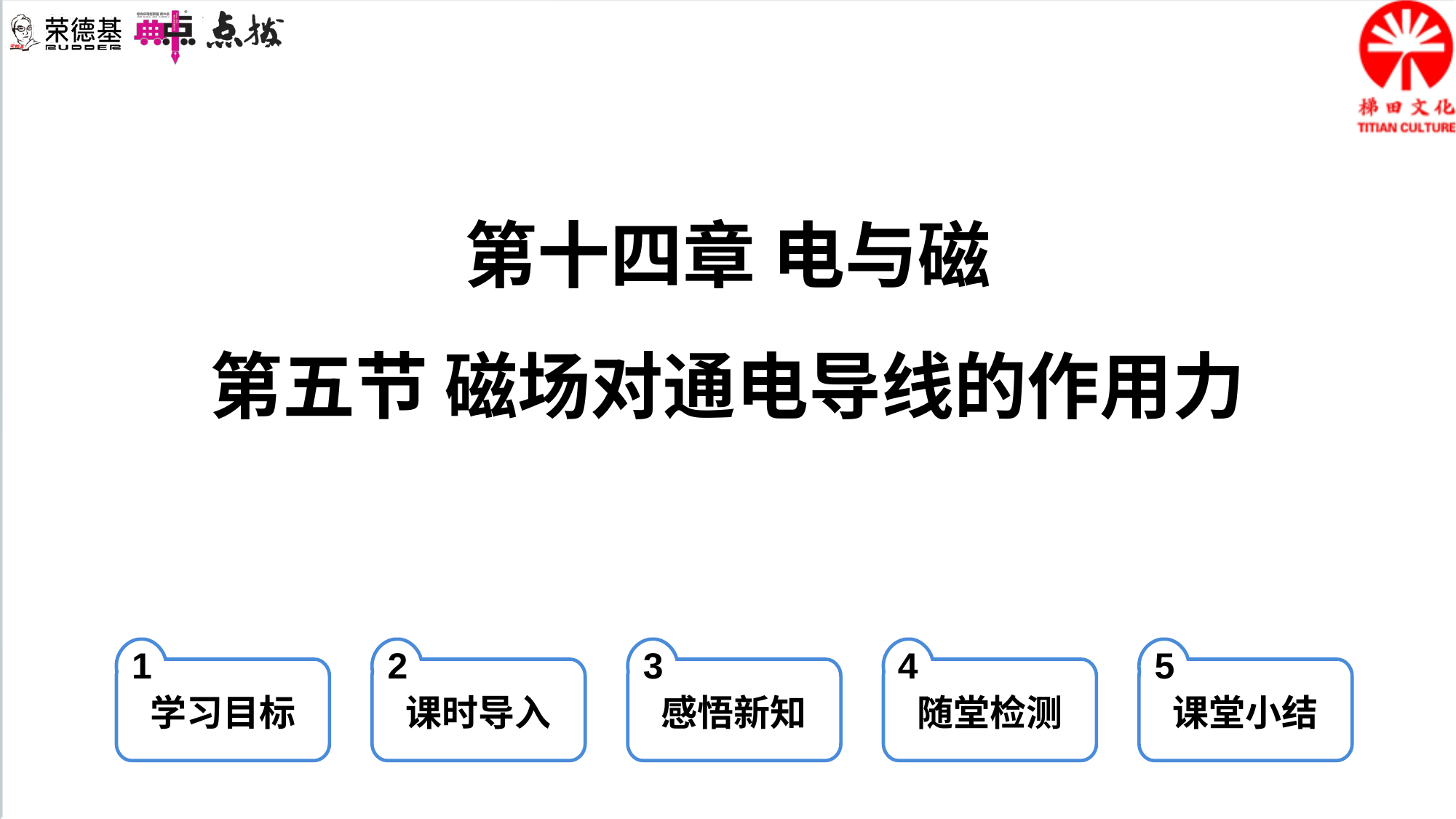

第十四章 电与磁
第五节 磁场对通电导线的作用力

1

学习目标
2

课时导入
3

感悟新知
4

随堂检测
5

课堂小结